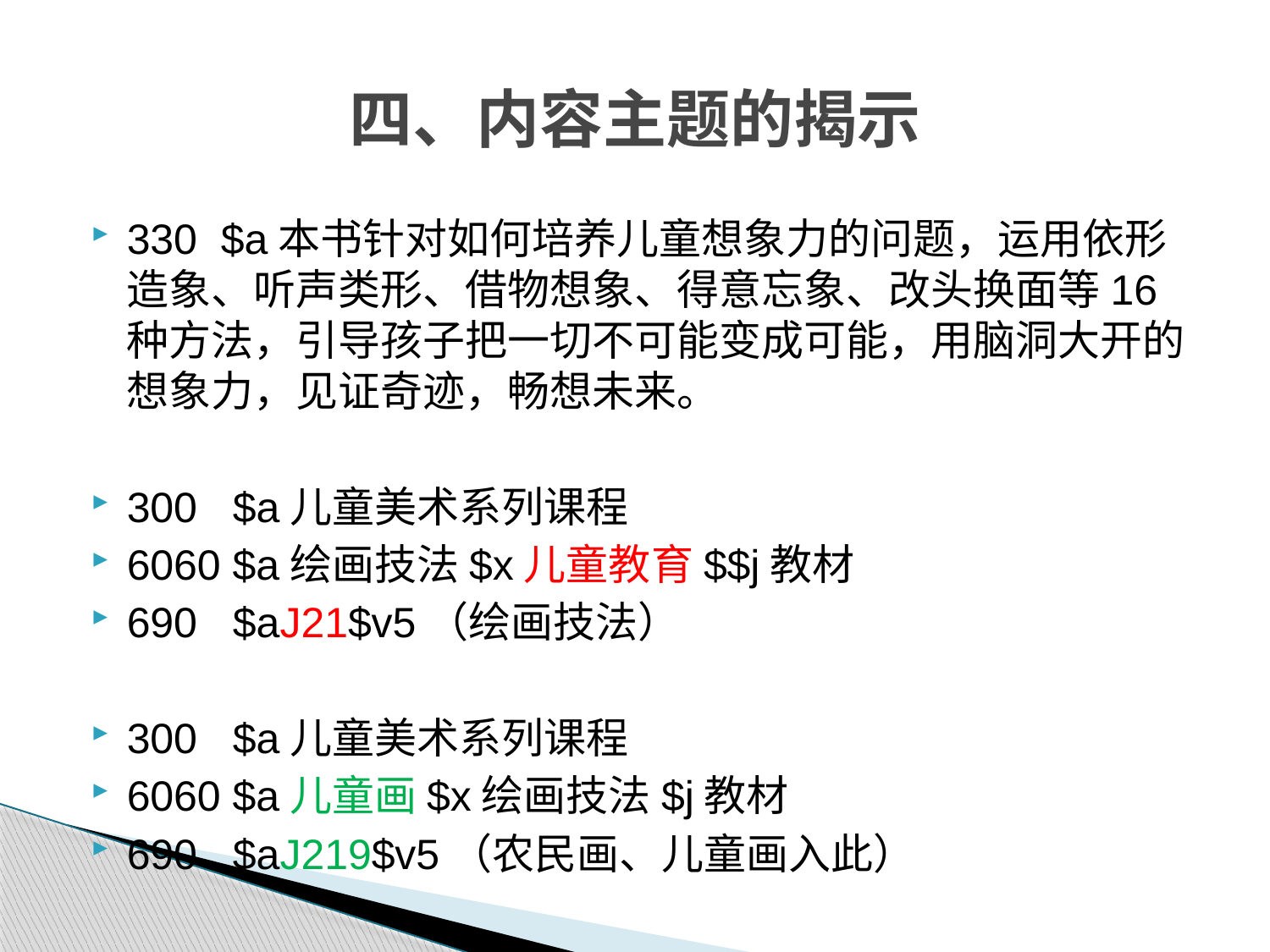

# 四、内容主题的揭示
330  $a本书针对如何培养儿童想象力的问题，运用依形造象、听声类形、借物想象、得意忘象、改头换面等16种方法，引导孩子把一切不可能变成可能，用脑洞大开的想象力，见证奇迹，畅想未来。

300   $a儿童美术系列课程
6060 $a绘画技法$x儿童教育$$j教材
690   $aJ21$v5（绘画技法）

300   $a儿童美术系列课程
6060 $a儿童画$x绘画技法$j教材
690   $aJ219$v5（农民画、儿童画入此）